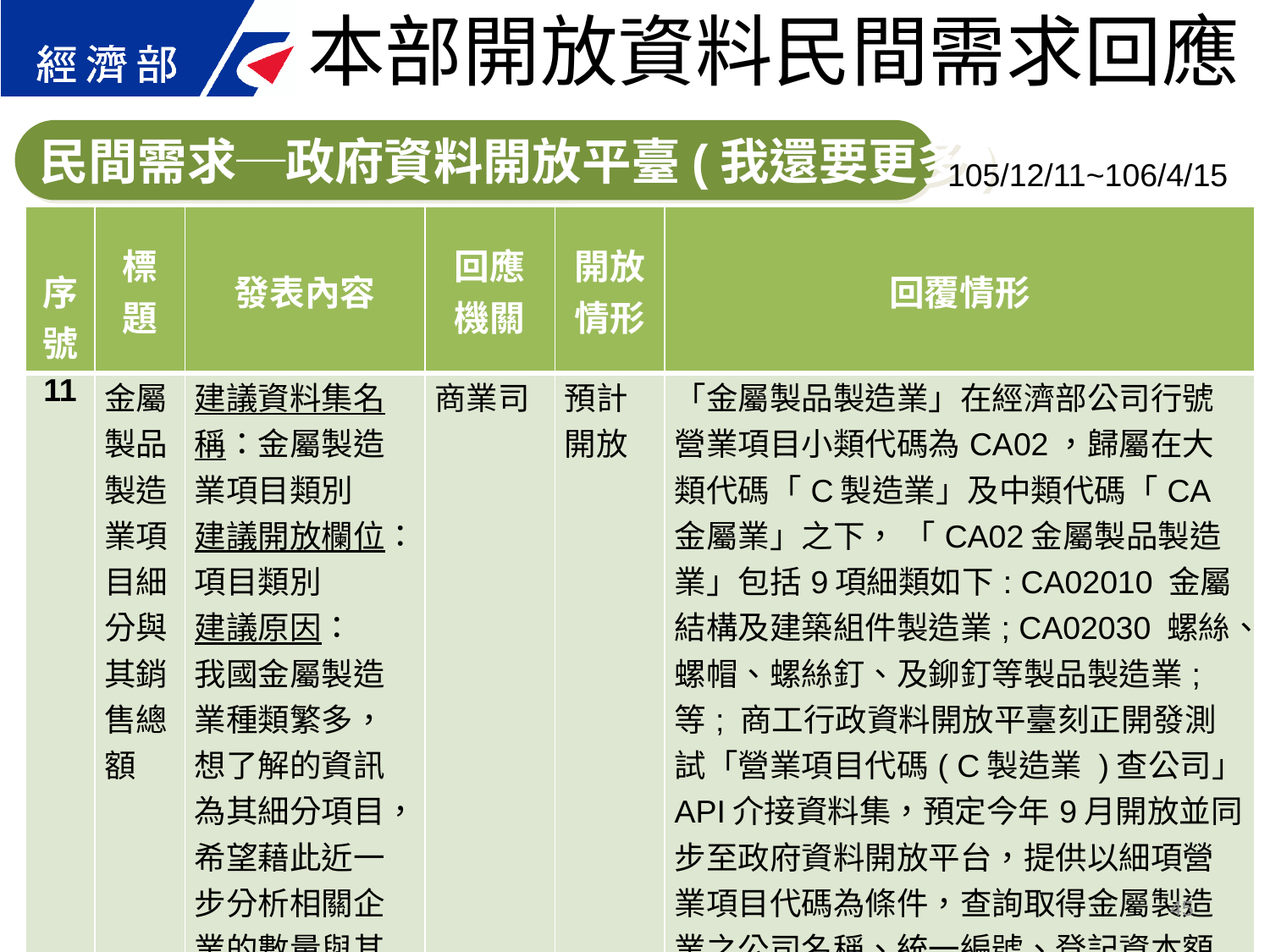

本部開放資料民間需求回應
民間需求─政府資料開放平臺(我還要更多)
105/12/11~106/4/15
| 序號 | 標題 | 發表內容 | 回應 機關 | 開放 情形 | 回覆情形 |
| --- | --- | --- | --- | --- | --- |
| 11 | 金屬製品製造業項目細分與其銷售總額 | 建議資料集名稱：金屬製造業項目類別 建議開放欄位： 項目類別 建議原因： 我國金屬製造業種類繁多，想了解的資訊為其細分項目，希望藉此近一步分析相關企業的數量與其市占率。 | 商業司 | 預計開放 | 「金屬製品製造業」在經濟部公司行號營業項目小類代碼為CA02，歸屬在大類代碼「C製造業」及中類代碼「CA金屬業」之下， 「CA02金屬製品製造業」包括9項細類如下: CA02010 金屬結構及建築組件製造業; CA02030 螺絲、螺帽、螺絲釘、及鉚釘等製品製造業; 等; 商工行政資料開放平臺刻正開發測試「營業項目代碼( C製造業 )查公司」API介接資料集，預定今年9月開放並同步至政府資料開放平台，提供以細項營業項目代碼為條件，查詢取得金屬製造業之公司名稱、統一編號、登記資本額等資料。 註：本項需求銷售額部分已由資訊中心洽國發會轉由財政部財稅資料中心提供。 |
45